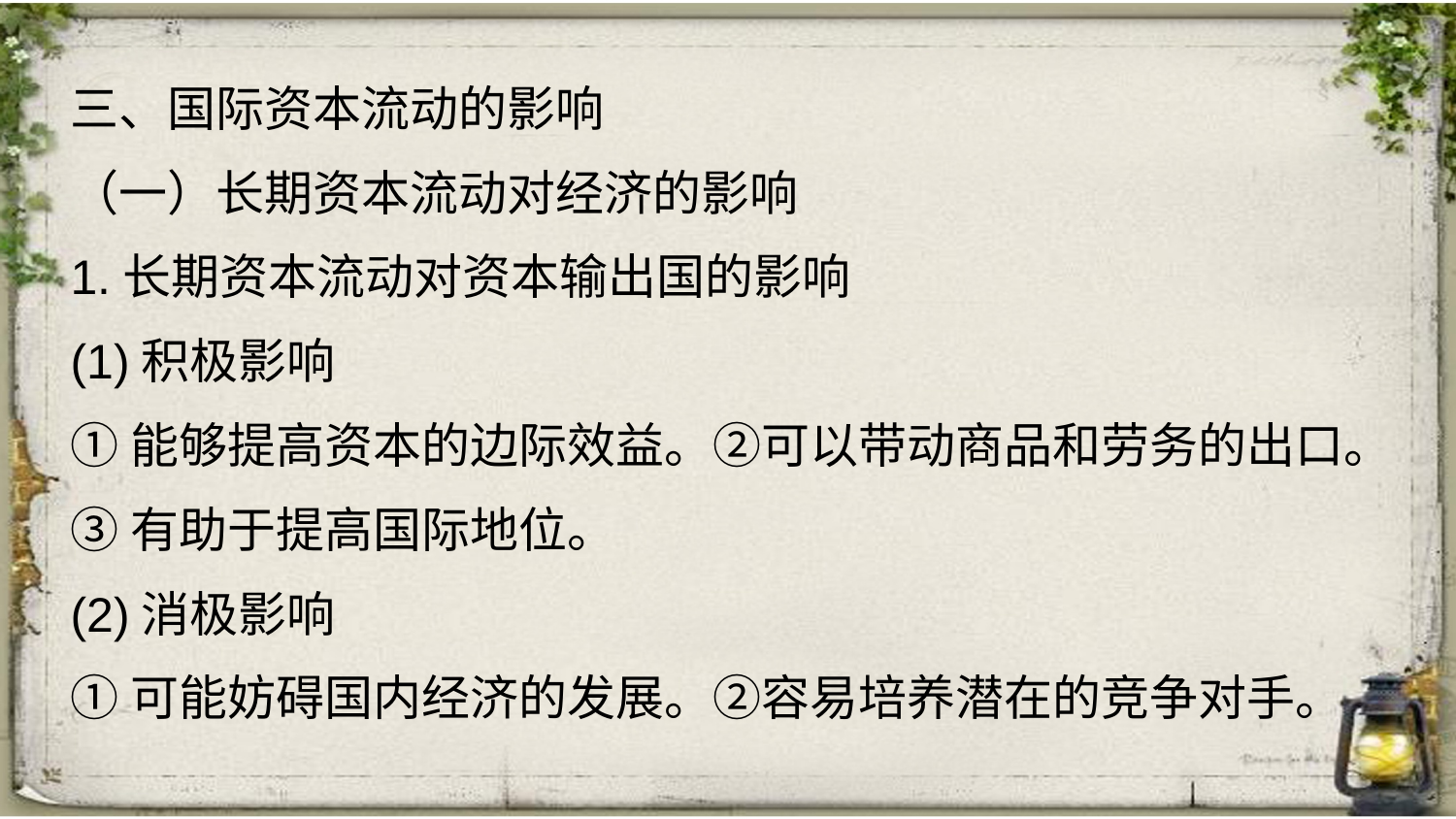

三、国际资本流动的影响
（一）长期资本流动对经济的影响
1.长期资本流动对资本输出国的影响
(1)积极影响
①能够提高资本的边际效益。②可以带动商品和劳务的出口。
③有助于提高国际地位。
(2)消极影响
①可能妨碍国内经济的发展。②容易培养潜在的竞争对手。